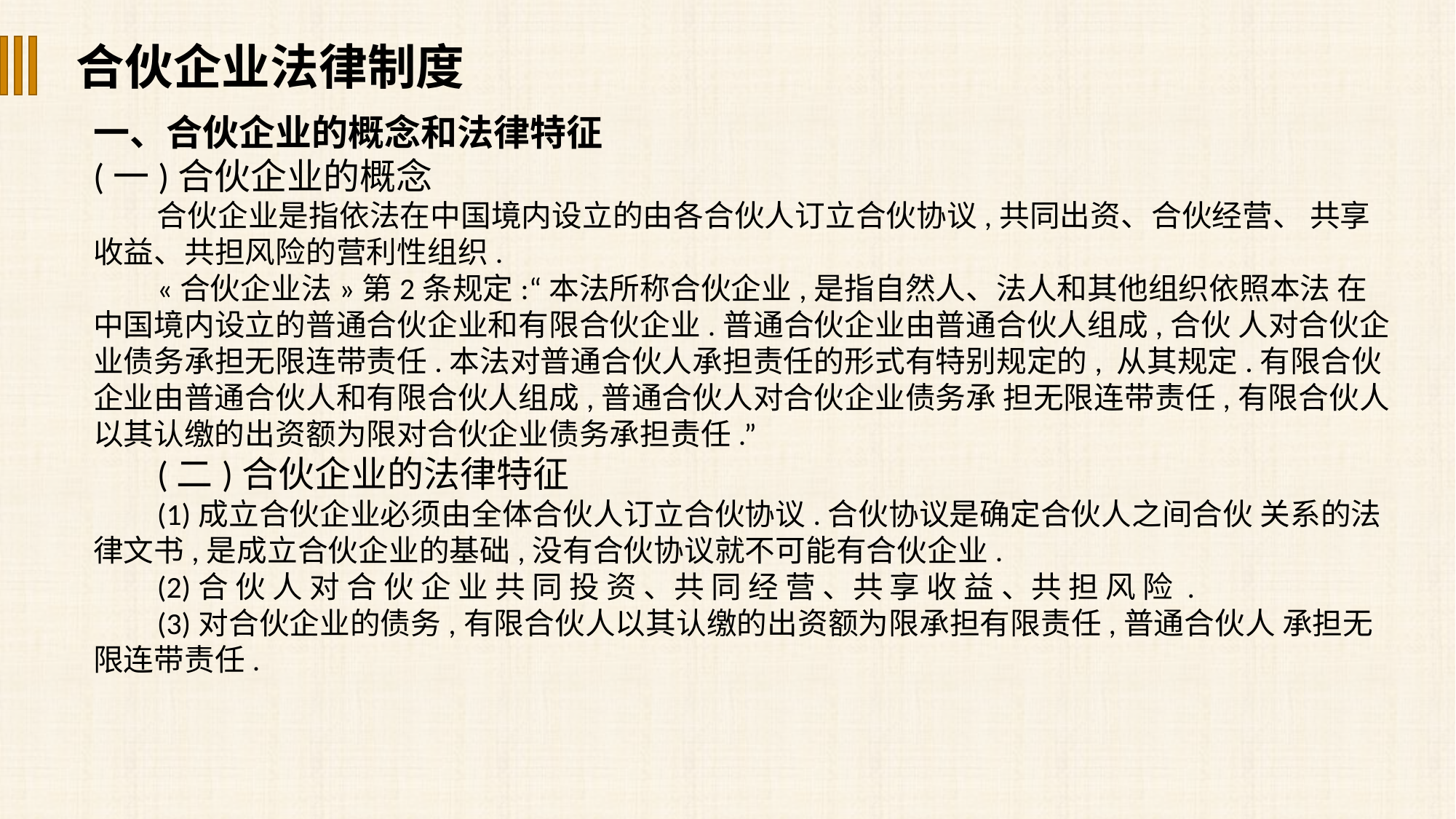

合伙企业法律制度

一、合伙企业的概念和法律特征
(一)合伙企业的概念
合伙企业是指依法在中国境内设立的由各合伙人订立合伙协议,共同出资、合伙经营、 共享收益、共担风险的营利性组织.
«合伙企业法»第2条规定:“本法所称合伙企业,是指自然人、法人和其他组织依照本法 在中国境内设立的普通合伙企业和有限合伙企业.普通合伙企业由普通合伙人组成,合伙 人对合伙企业债务承担无限连带责任.本法对普通合伙人承担责任的形式有特别规定的, 从其规定.有限合伙企业由普通合伙人和有限合伙人组成,普通合伙人对合伙企业债务承 担无限连带责任,有限合伙人以其认缴的出资额为限对合伙企业债务承担责任.”
(二)合伙企业的法律特征
(1)成立合伙企业必须由全体合伙人订立合伙协议.合伙协议是确定合伙人之间合伙 关系的法律文书,是成立合伙企业的基础,没有合伙协议就不可能有合伙企业.
(2)合 伙 人 对 合 伙 企 业 共 同 投 资 、共 同 经 营 、共 享 收 益 、共 担 风 险 .
(3)对合伙企业的债务,有限合伙人以其认缴的出资额为限承担有限责任,普通合伙人 承担无限连带责任.